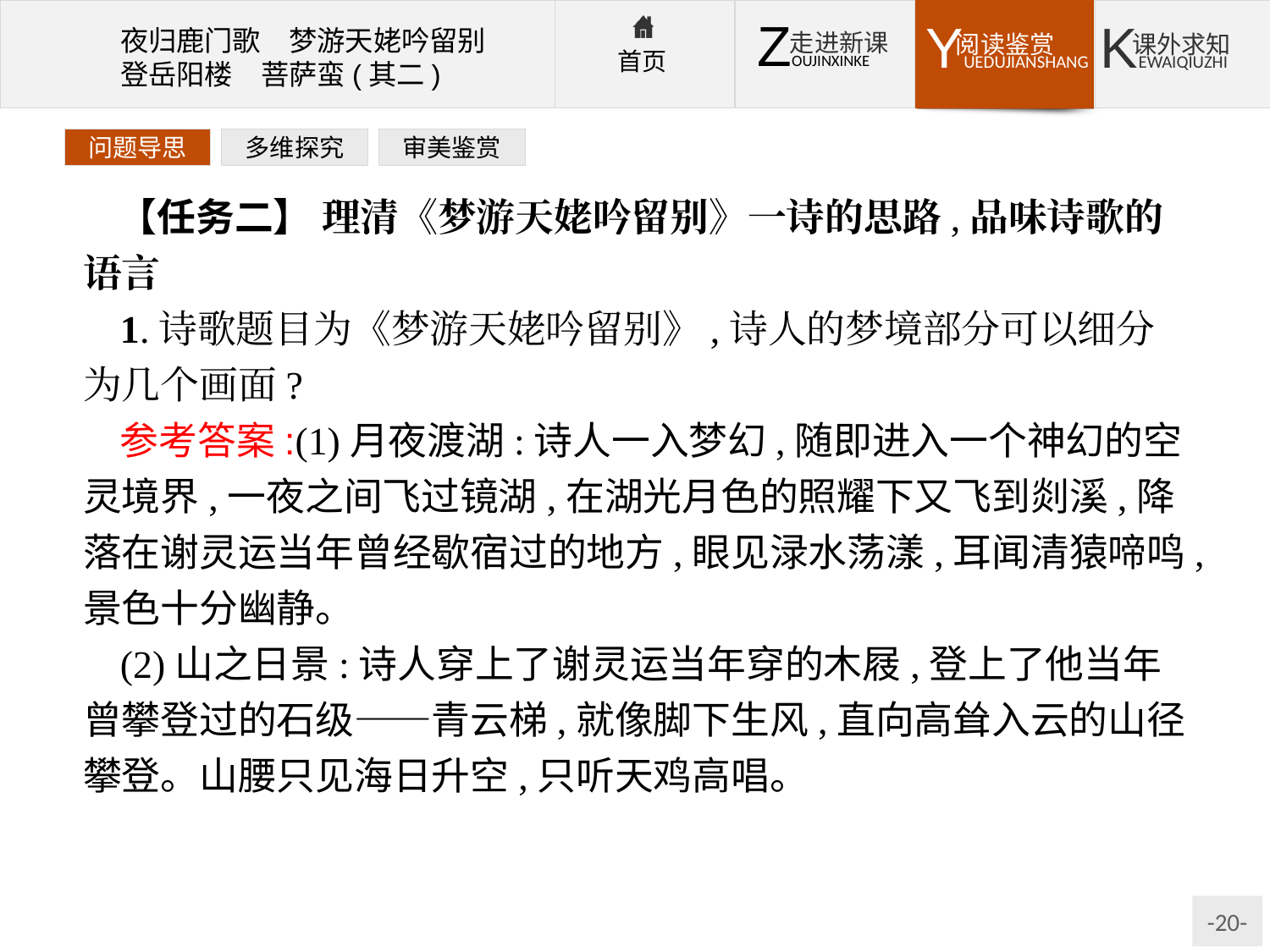

问题导思
多维探究
审美鉴赏
【任务二】 理清《梦游天姥吟留别》一诗的思路,品味诗歌的语言
1.诗歌题目为《梦游天姥吟留别》,诗人的梦境部分可以细分为几个画面?
参考答案:(1)月夜渡湖:诗人一入梦幻,随即进入一个神幻的空灵境界,一夜之间飞过镜湖,在湖光月色的照耀下又飞到剡溪,降落在谢灵运当年曾经歇宿过的地方,眼见渌水荡漾,耳闻清猿啼鸣,景色十分幽静。
(2)山之日景:诗人穿上了谢灵运当年穿的木屐,登上了他当年曾攀登过的石级——青云梯,就像脚下生风,直向高耸入云的山径攀登。山腰只见海日升空,只听天鸡高唱。